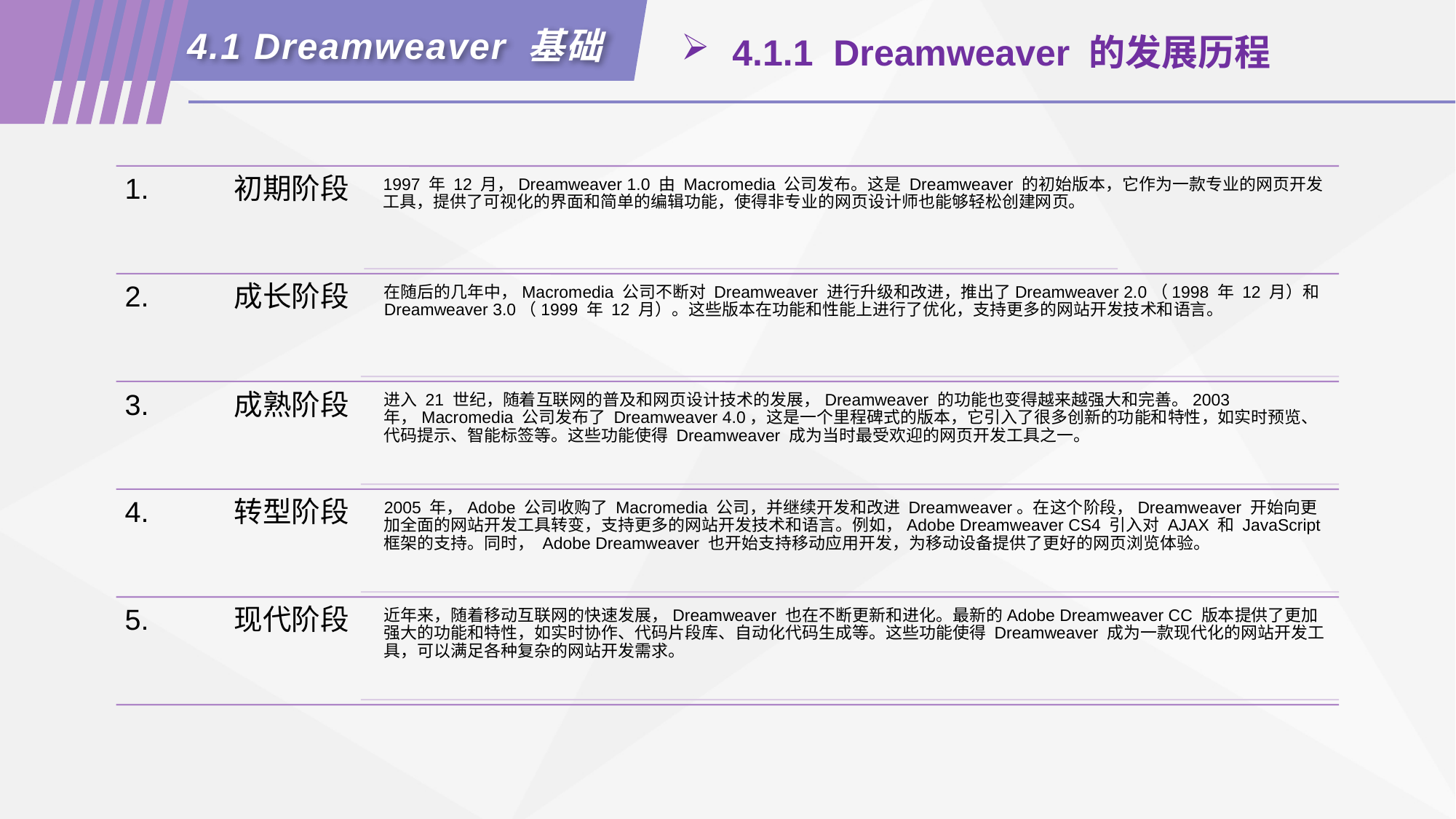

4.1 Dreamweaver 基础
 4.1.1  Dreamweaver 的发展历程
1.	初期阶段
1997 年 12 月，Dreamweaver 1.0 由 Macromedia 公司发布。这是 Dreamweaver 的初始版本，它作为一款专业的网页开发工具，提供了可视化的界面和简单的编辑功能，使得非专业的网页设计师也能够轻松创建网页。
2.	成长阶段
在随后的几年中，Macromedia 公司不断对 Dreamweaver 进行升级和改进，推出了Dreamweaver 2.0（1998 年 12 月）和 Dreamweaver 3.0（1999 年 12 月）。这些版本在功能和性能上进行了优化，支持更多的网站开发技术和语言。
3.	成熟阶段
进入 21 世纪，随着互联网的普及和网页设计技术的发展，Dreamweaver 的功能也变得越来越强大和完善。2003 年，Macromedia 公司发布了 Dreamweaver 4.0，这是一个里程碑式的版本，它引入了很多创新的功能和特性，如实时预览、代码提示、智能标签等。这些功能使得 Dreamweaver 成为当时最受欢迎的网页开发工具之一。
4.	转型阶段
2005 年，Adobe 公司收购了 Macromedia 公司，并继续开发和改进 Dreamweaver。在这个阶段，Dreamweaver 开始向更加全面的网站开发工具转变，支持更多的网站开发技术和语言。例如，Adobe Dreamweaver CS4 引入对 AJAX 和 JavaScript 框架的支持。同时， Adobe Dreamweaver 也开始支持移动应用开发，为移动设备提供了更好的网页浏览体验。
5.	现代阶段
近年来，随着移动互联网的快速发展，Dreamweaver 也在不断更新和进化。最新的Adobe Dreamweaver CC 版本提供了更加强大的功能和特性，如实时协作、代码片段库、自动化代码生成等。这些功能使得 Dreamweaver 成为一款现代化的网站开发工具，可以满足各种复杂的网站开发需求。